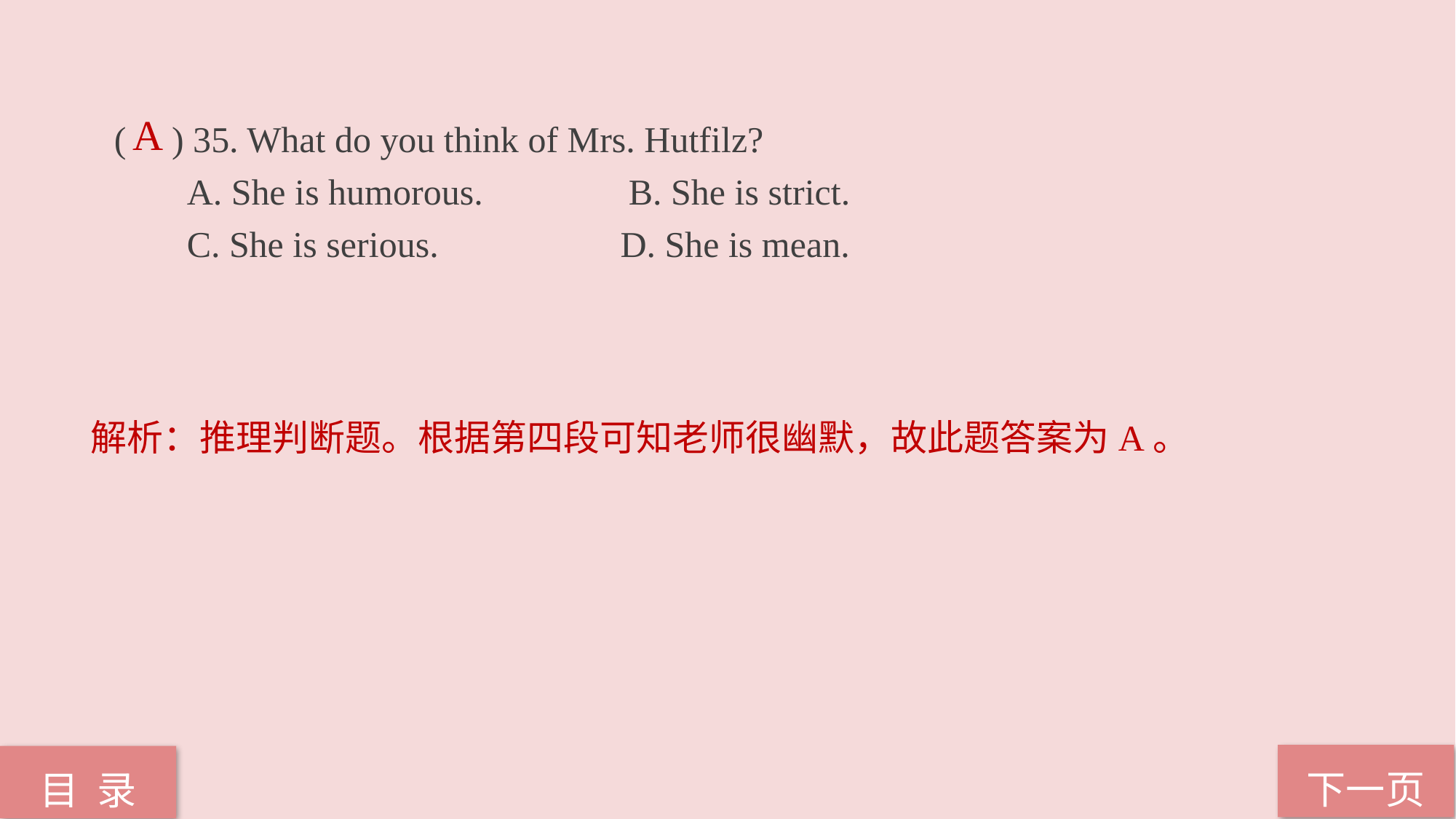

A
(     ) 35. What do you think of Mrs. Hutfilz?
        A. She is humorous.                B. She is strict.
        C. She is serious.                    D. She is mean.
解析：推理判断题。根据第四段可知老师很幽默，故此题答案为A。